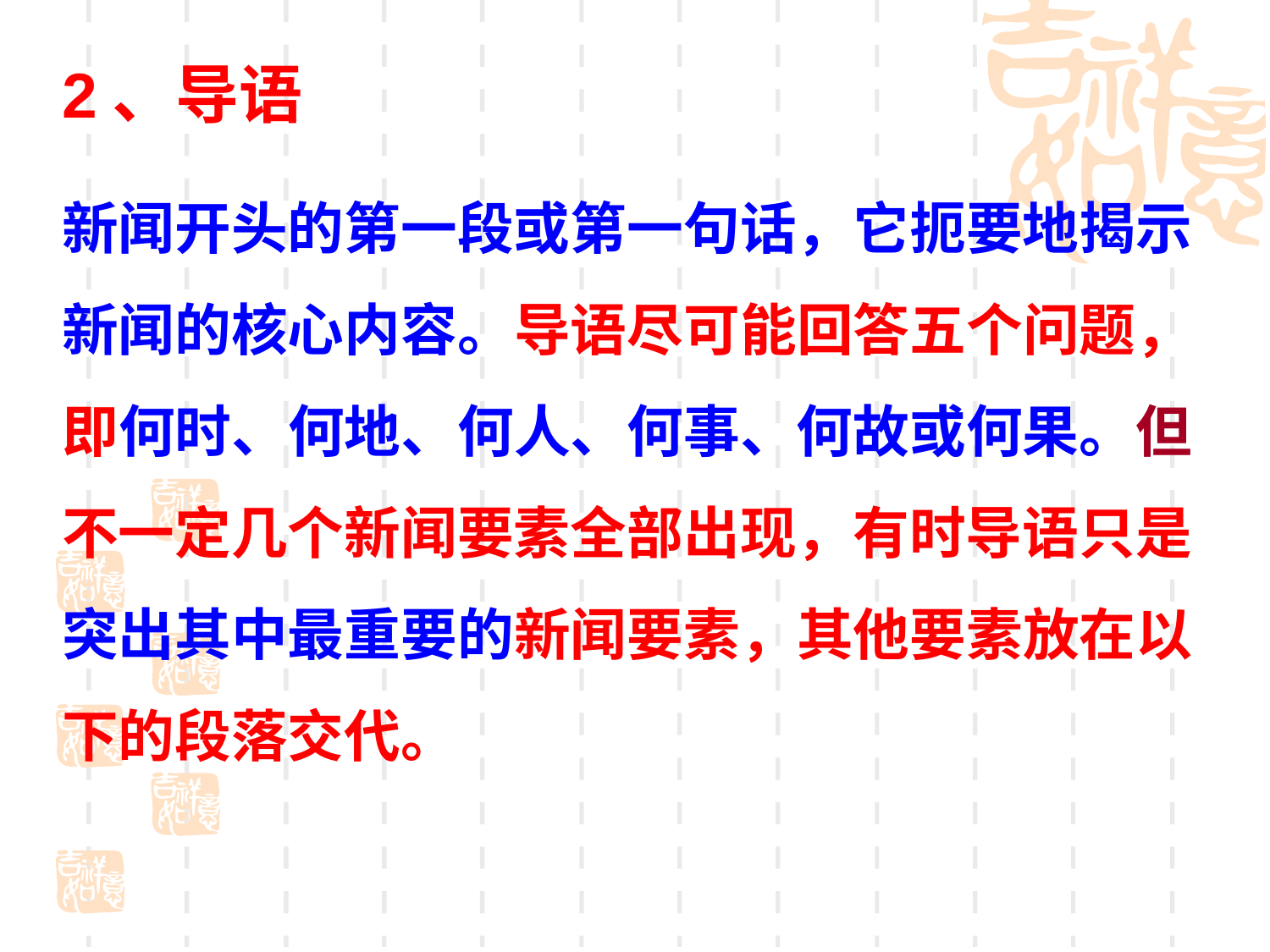

2、导语
新闻开头的第一段或第一句话，它扼要地揭示新闻的核心内容。导语尽可能回答五个问题，即何时、何地、何人、何事、何故或何果。但不一定几个新闻要素全部出现，有时导语只是突出其中最重要的新闻要素，其他要素放在以下的段落交代。